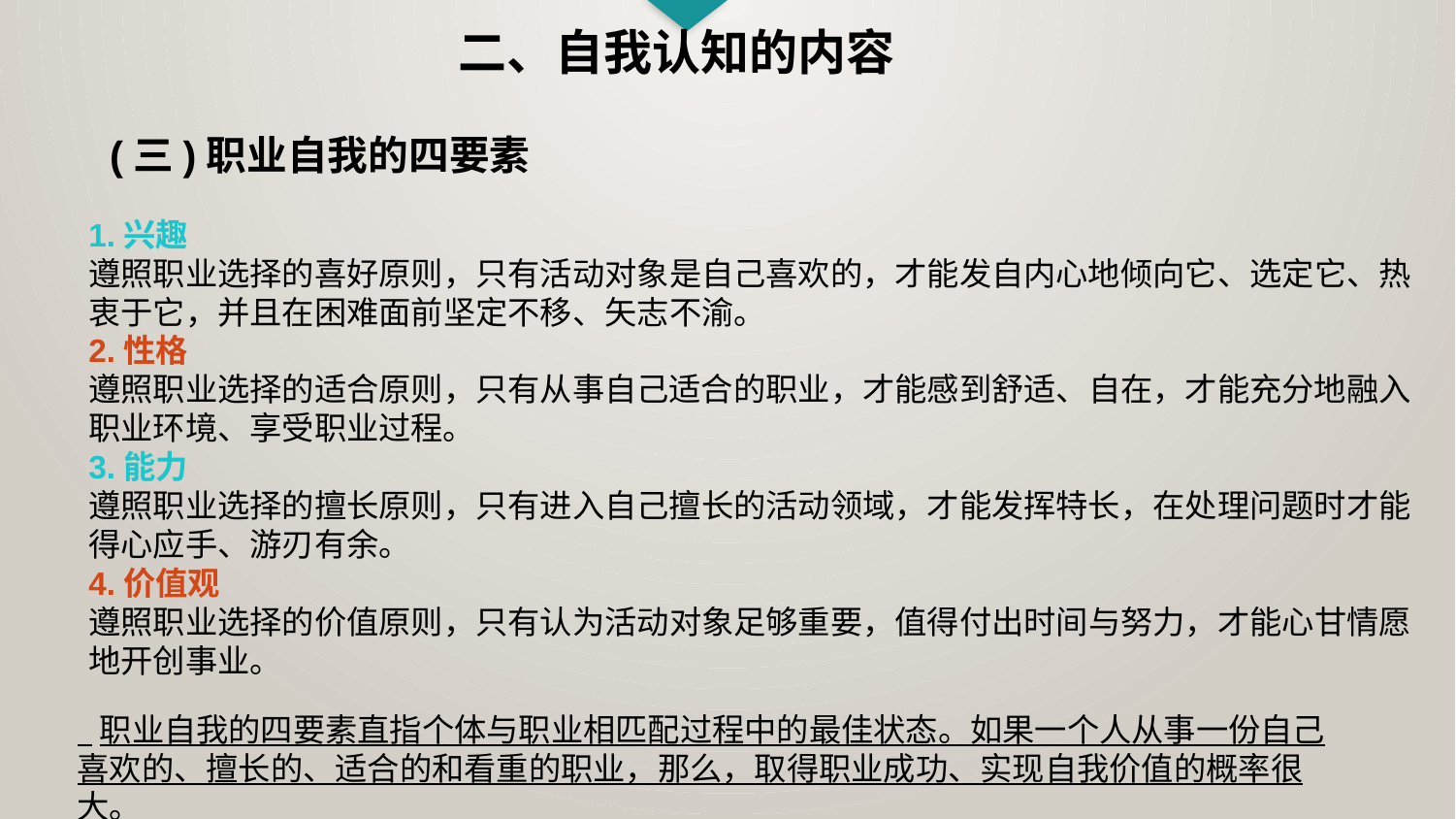

二、自我认知的内容
(三)职业自我的四要素
1.兴趣
遵照职业选择的喜好原则，只有活动对象是自己喜欢的，才能发自内心地倾向它、选定它、热衷于它，并且在困难面前坚定不移、矢志不渝。
2.性格
遵照职业选择的适合原则，只有从事自己适合的职业，才能感到舒适、自在，才能充分地融入职业环境、享受职业过程。
3.能力
遵照职业选择的擅长原则，只有进入自己擅长的活动领域，才能发挥特长，在处理问题时才能得心应手、游刃有余。
4.价值观
遵照职业选择的价值原则，只有认为活动对象足够重要，值得付出时间与努力，才能心甘情愿地开创事业。
  职业自我的四要素直指个体与职业相匹配过程中的最佳状态。如果一个人从事一份自己喜欢的、擅长的、适合的和看重的职业，那么，取得职业成功、实现自我价值的概率很大。
14